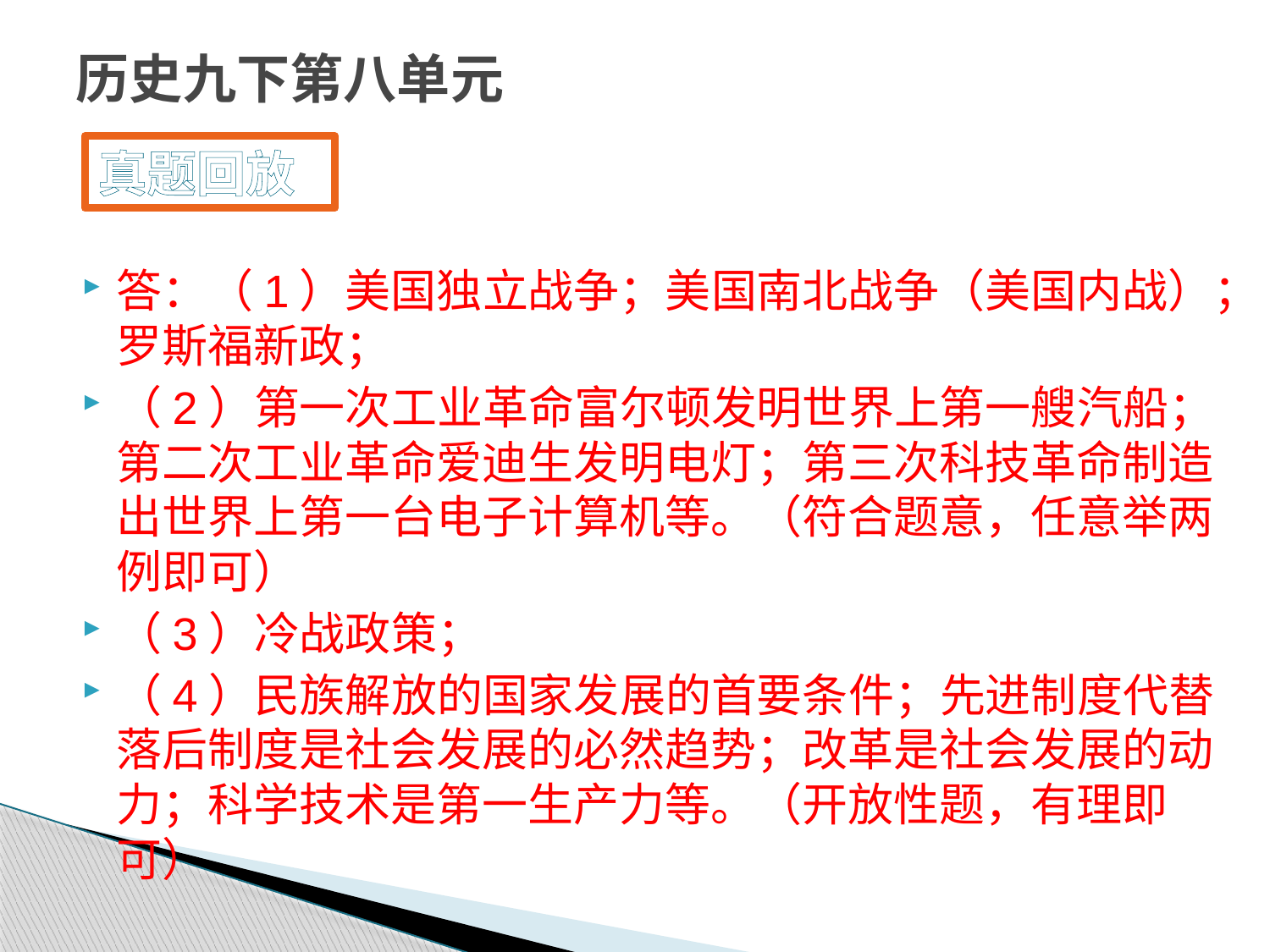

# 历史九下第八单元
真题回放
答：（1）美国独立战争；美国南北战争（美国内战）；罗斯福新政；
（2）第一次工业革命富尔顿发明世界上第一艘汽船；第二次工业革命爱迪生发明电灯；第三次科技革命制造出世界上第一台电子计算机等。（符合题意，任意举两例即可）
（3）冷战政策；
（4）民族解放的国家发展的首要条件；先进制度代替落后制度是社会发展的必然趋势；改革是社会发展的动力；科学技术是第一生产力等。（开放性题，有理即可）